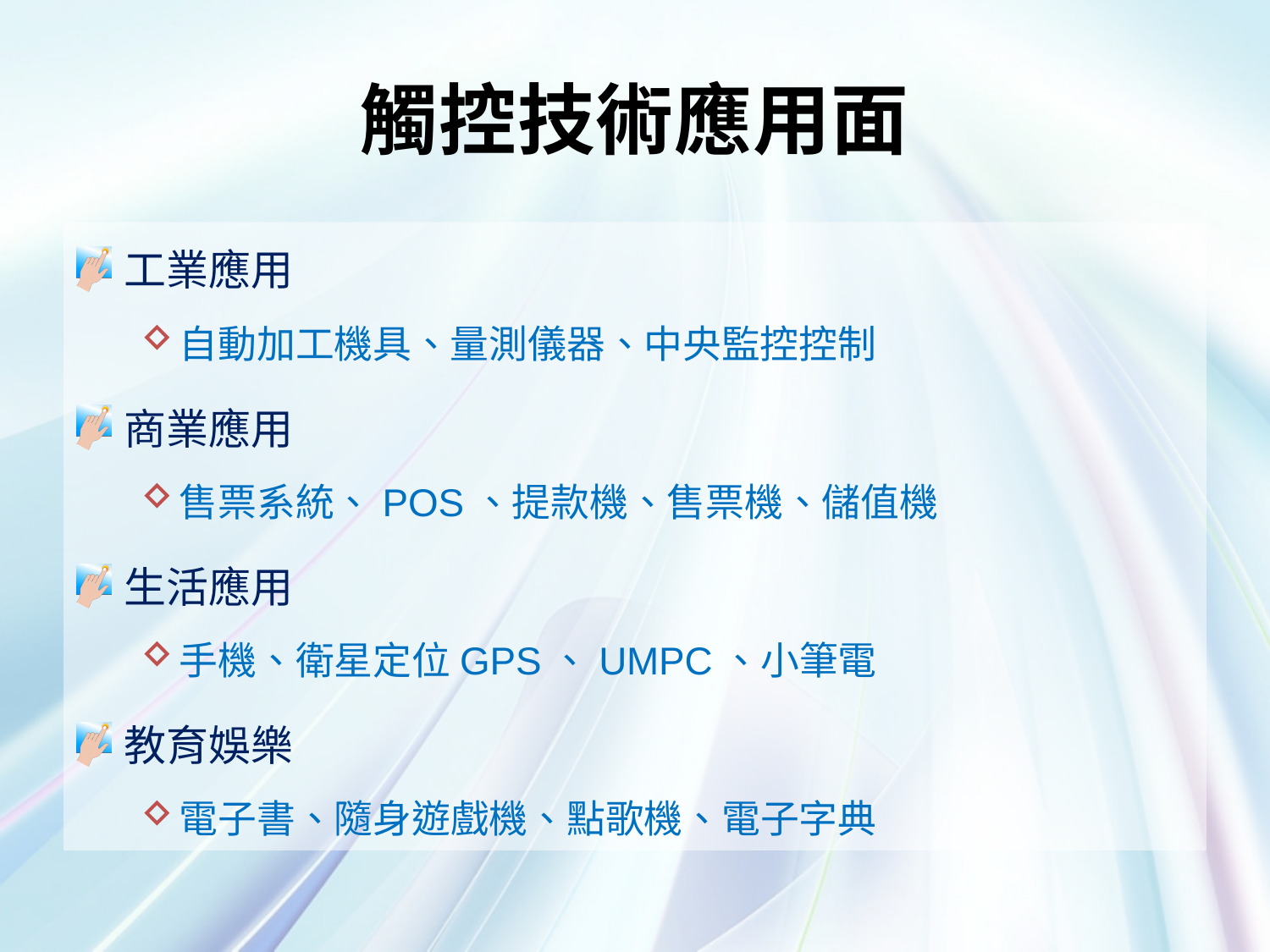

# 觸控技術應用面
工業應用
自動加工機具、量測儀器、中央監控控制
商業應用
售票系統、POS、提款機、售票機、儲值機
生活應用
手機、衛星定位GPS、UMPC、小筆電
教育娛樂
電子書、隨身遊戲機、點歌機、電子字典